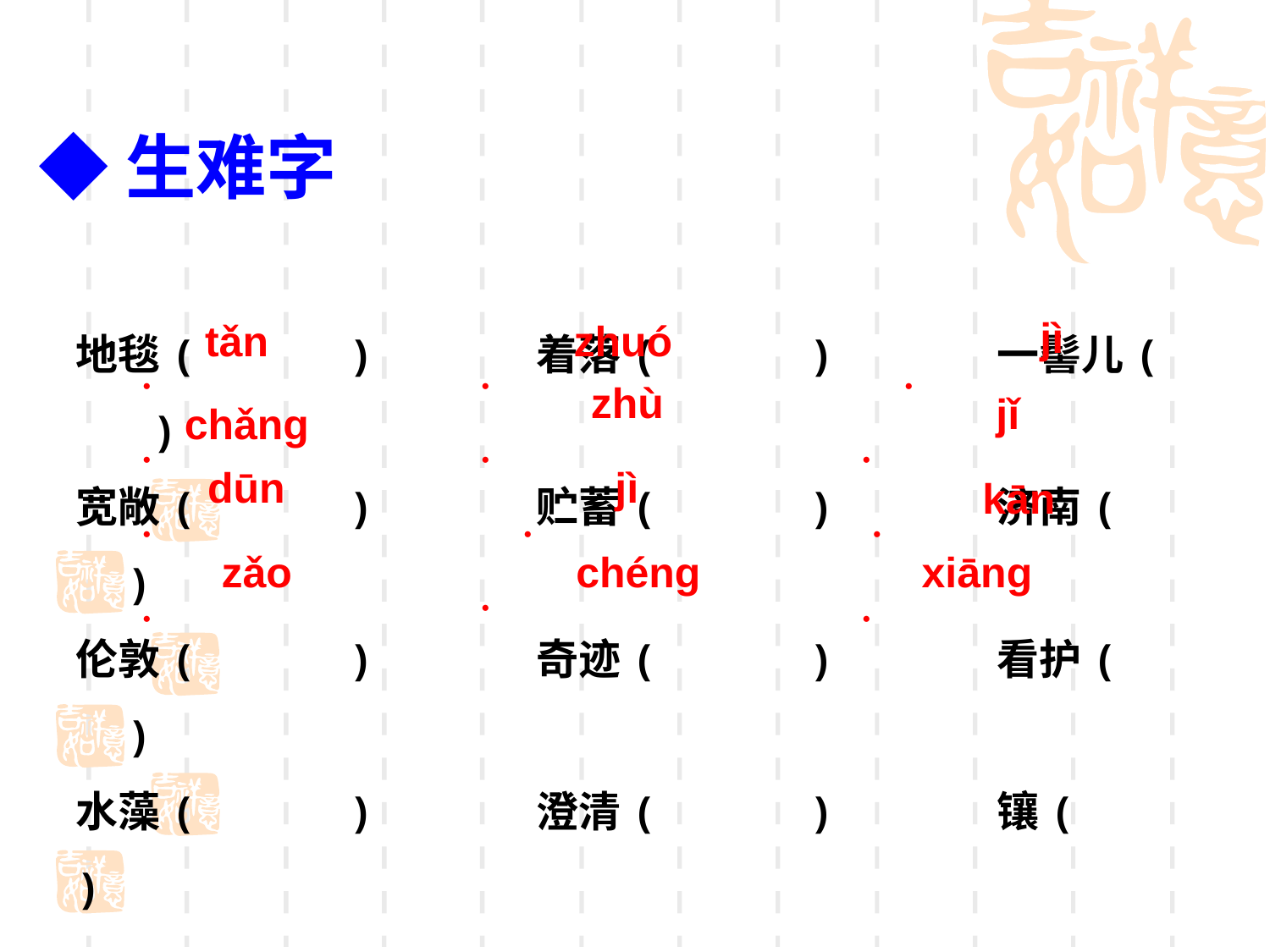

◆生难字
地毯(      )      着落(      )      一髻儿(      )
宽敞(      )      贮蓄(      )      济南(      )
伦敦(      )      奇迹(      )      看护(      )
水藻(      )      澄清(      )      镶(      )
jì
tǎn
zhuó
●
●
zhù
●
jǐ
chǎnɡ
●
●
●
dūn
jì
kān
●
●
●
zǎo
chénɡ
xiānɡ
●
●
●